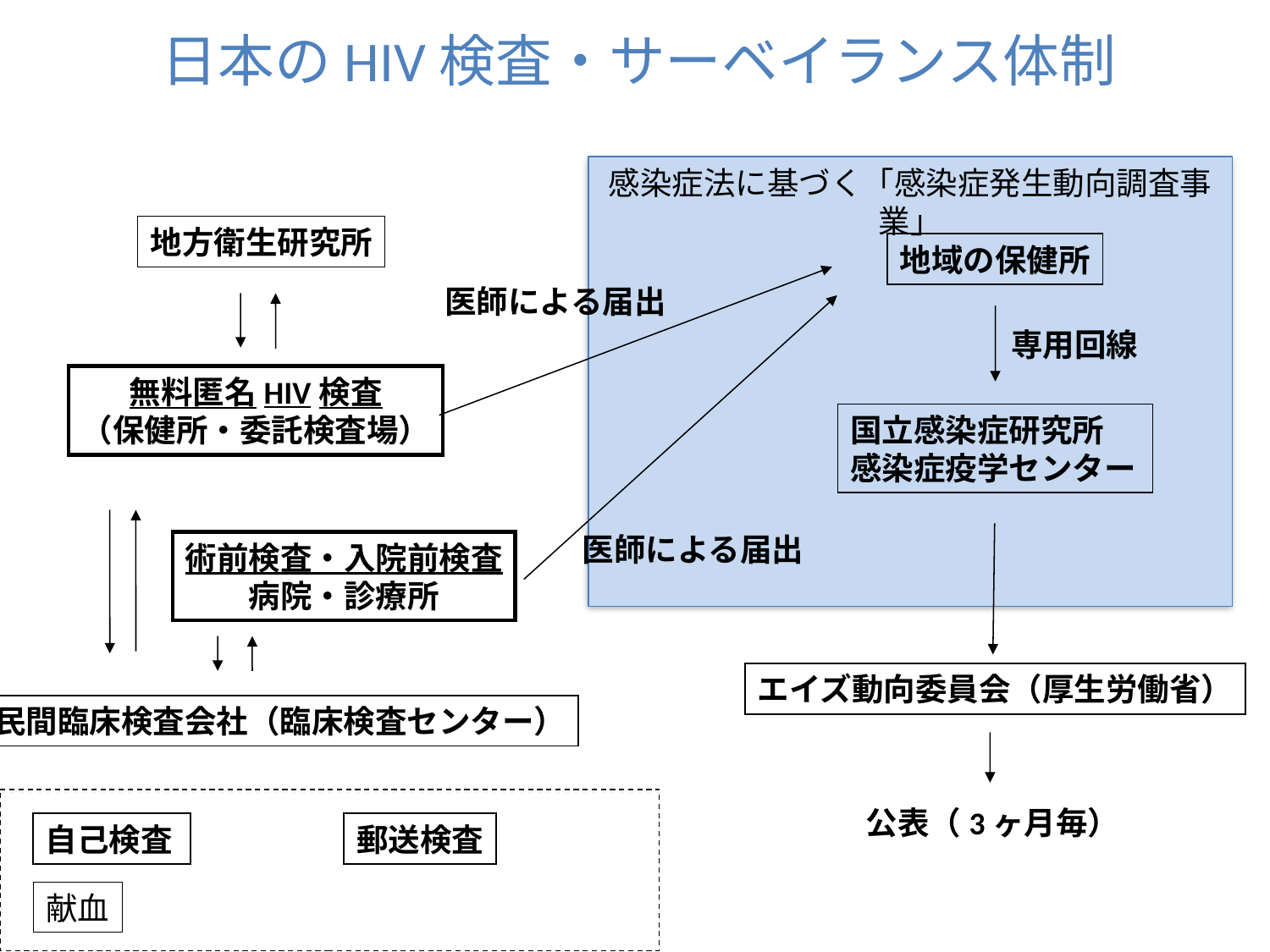

日本のHIV検査・サーベイランス体制
感染症法に基づく「感染症発生動向調査事業」
地方衛生研究所
地域の保健所

医師による届出

専用回線
無料匿名HIV検査
（保健所・委託検査場）
国立感染症研究所
感染症疫学センター

医師による届出

術前検査・入院前検査
病院・診療所

エイズ動向委員会（厚生労働省）
民間臨床検査会社（臨床検査センター）

公表（3ヶ月毎）
自己検査
郵送検査
献血